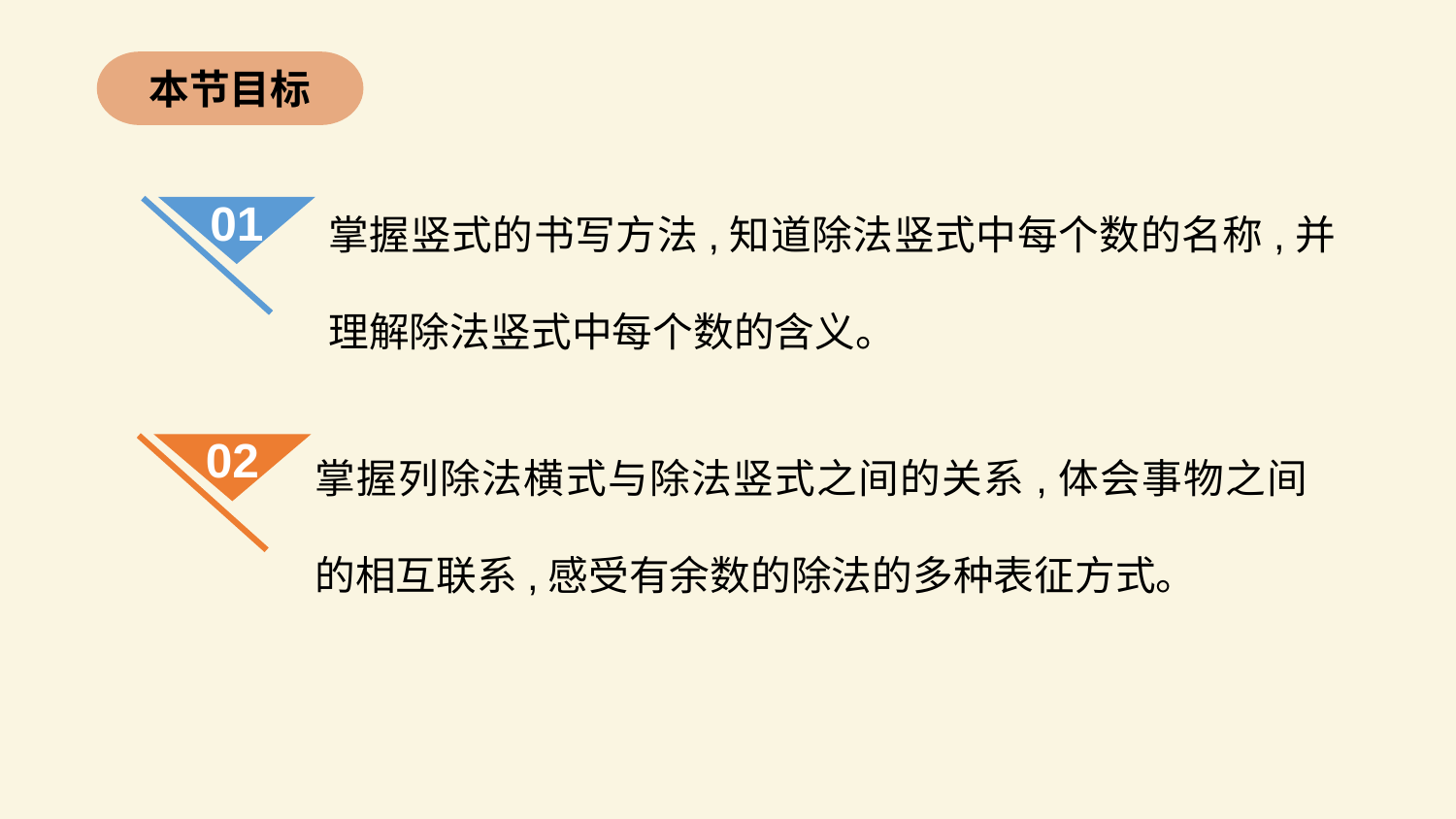

本节目标
掌握竖式的书写方法,知道除法竖式中每个数的名称,并理解除法竖式中每个数的含义。
01
掌握列除法横式与除法竖式之间的关系,体会事物之间的相互联系,感受有余数的除法的多种表征方式。
02